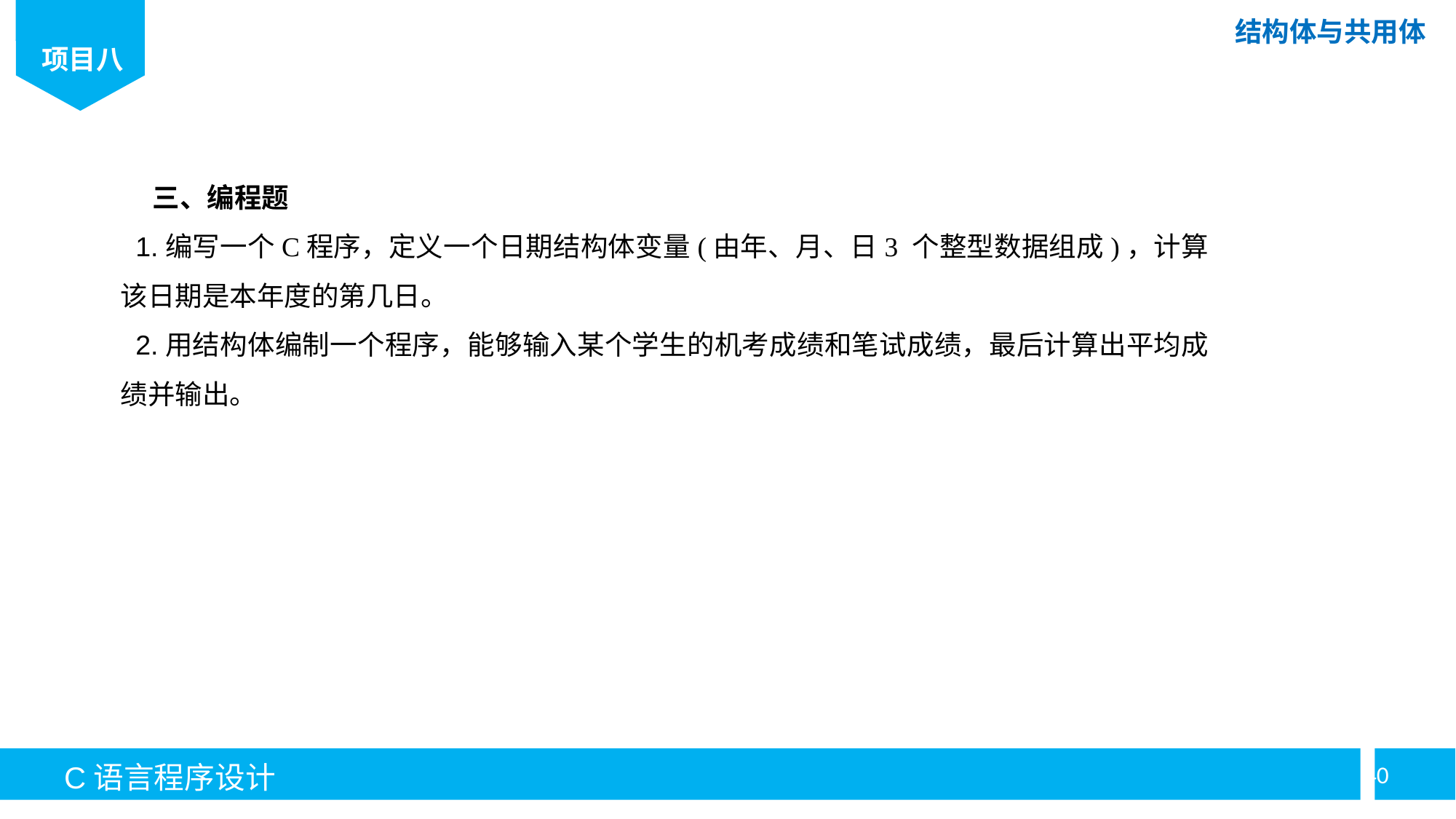

三、编程题
1.编写一个C程序，定义一个日期结构体变量(由年、月、日3 个整型数据组成)，计算该日期是本年度的第几日。
2.用结构体编制一个程序，能够输入某个学生的机考成绩和笔试成绩，最后计算出平均成绩并输出。